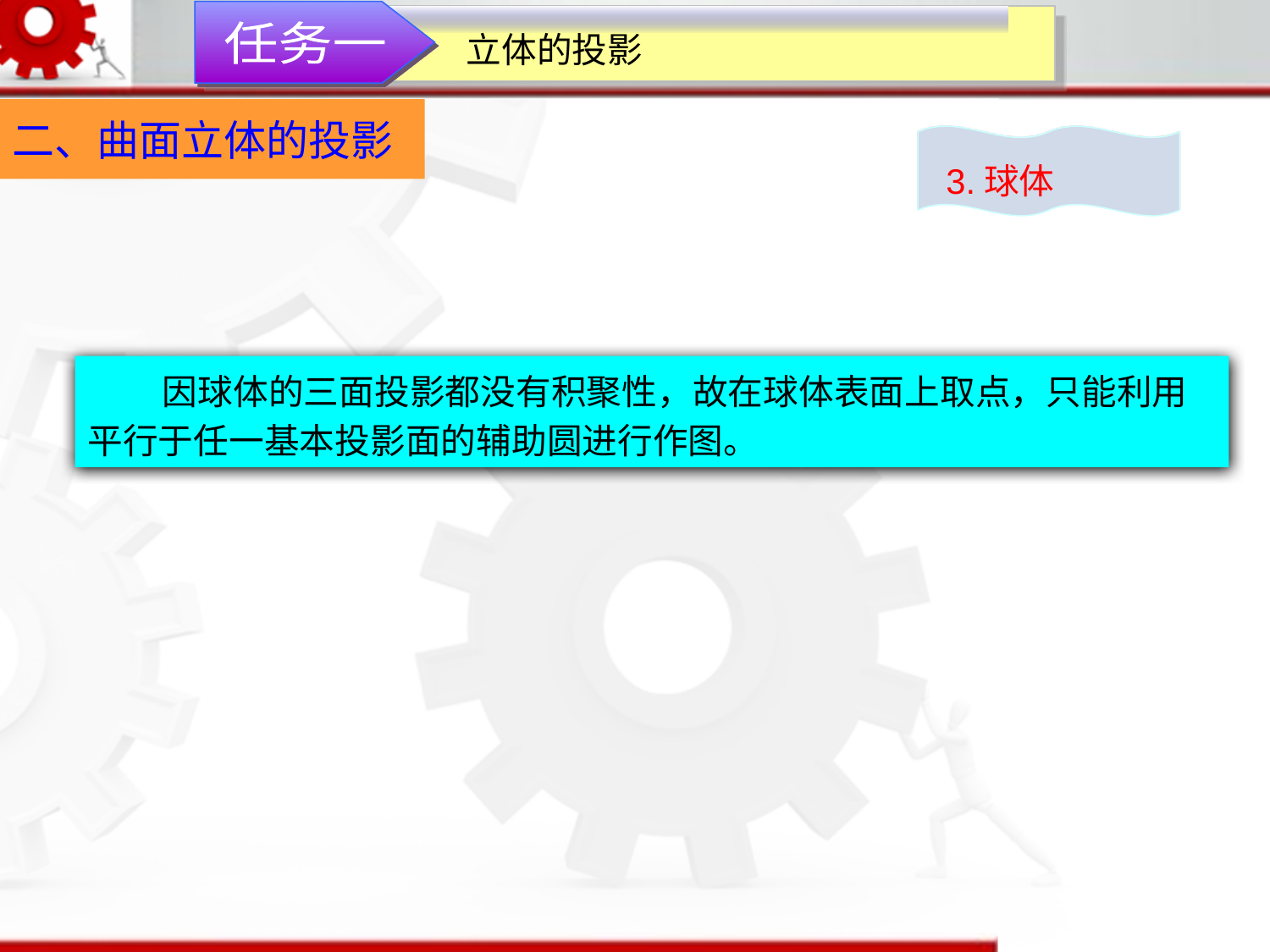

任务一
立体的投影
二、曲面立体的投影

3.球体
因球体的三面投影都没有积聚性，故在球体表面上取点，只能利用平行于任一基本投影面的辅助圆进行作图。